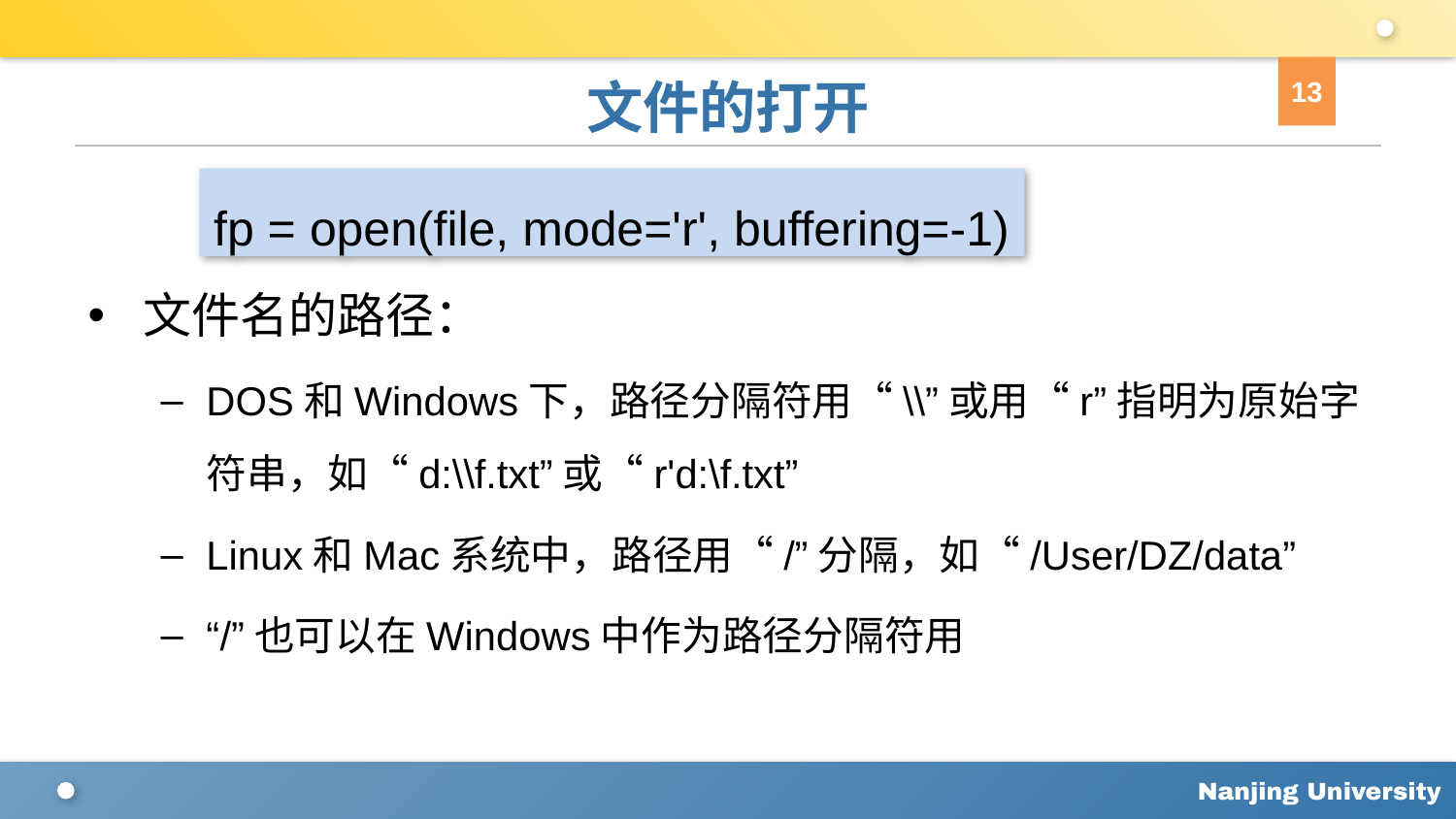

13
# 文件的打开
fp = open(file, mode='r', buffering=-1)
文件名的路径：
DOS和Windows下，路径分隔符用“\\”或用“r”指明为原始字符串，如“d:\\f.txt”或“r'd:\f.txt”
Linux和Mac系统中，路径用“/”分隔，如“/User/DZ/data”
“/”也可以在Windows中作为路径分隔符用